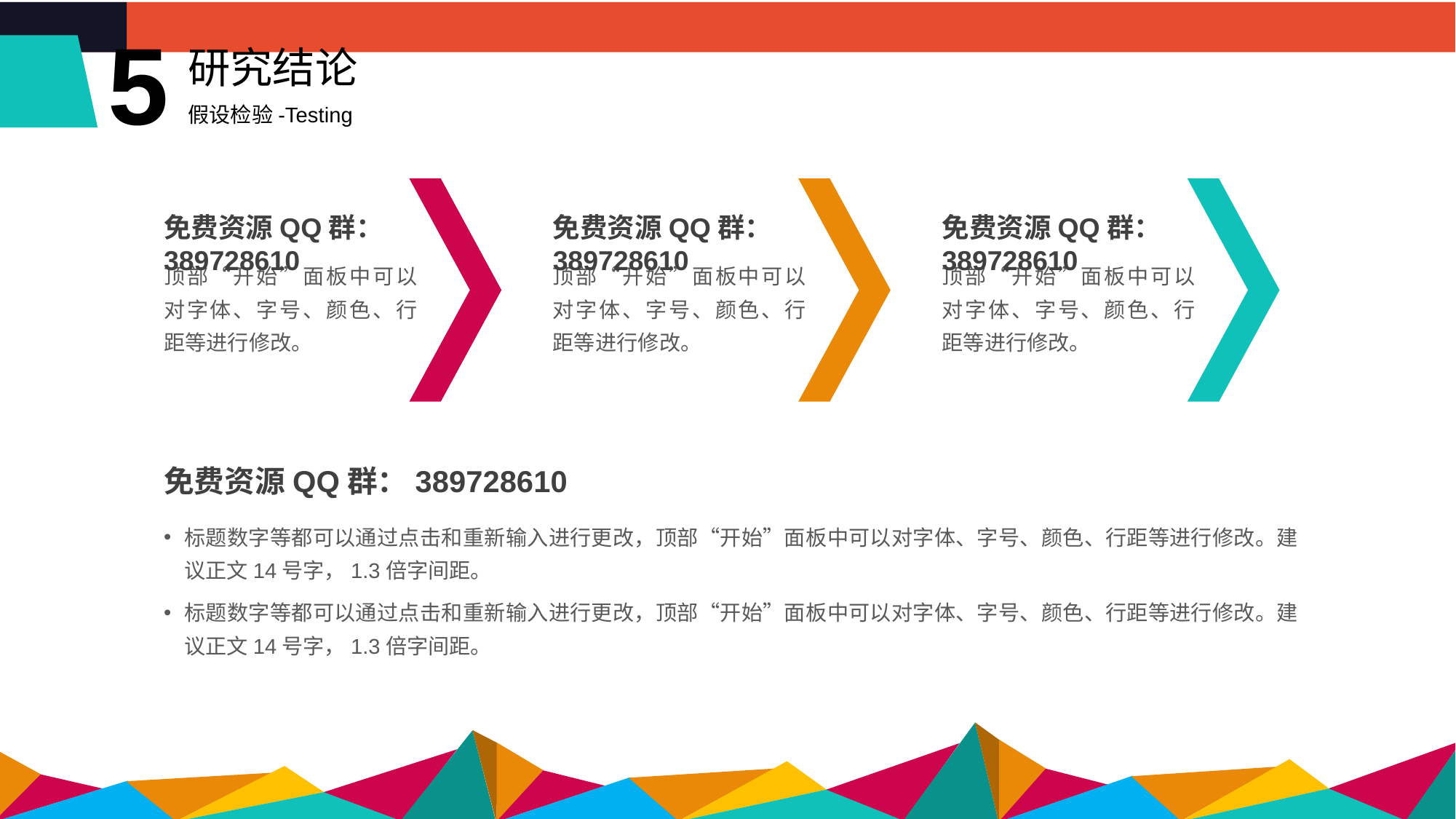

5

研究结论
假设检验-Testing

免费资源QQ群：389728610
免费资源QQ群：389728610
免费资源QQ群：389728610
顶部“开始”面板中可以对字体、字号、颜色、行距等进行修改。
顶部“开始”面板中可以对字体、字号、颜色、行距等进行修改。
顶部“开始”面板中可以对字体、字号、颜色、行距等进行修改。
免费资源QQ群：389728610
标题数字等都可以通过点击和重新输入进行更改，顶部“开始”面板中可以对字体、字号、颜色、行距等进行修改。建议正文14号字，1.3倍字间距。
标题数字等都可以通过点击和重新输入进行更改，顶部“开始”面板中可以对字体、字号、颜色、行距等进行修改。建议正文14号字，1.3倍字间距。